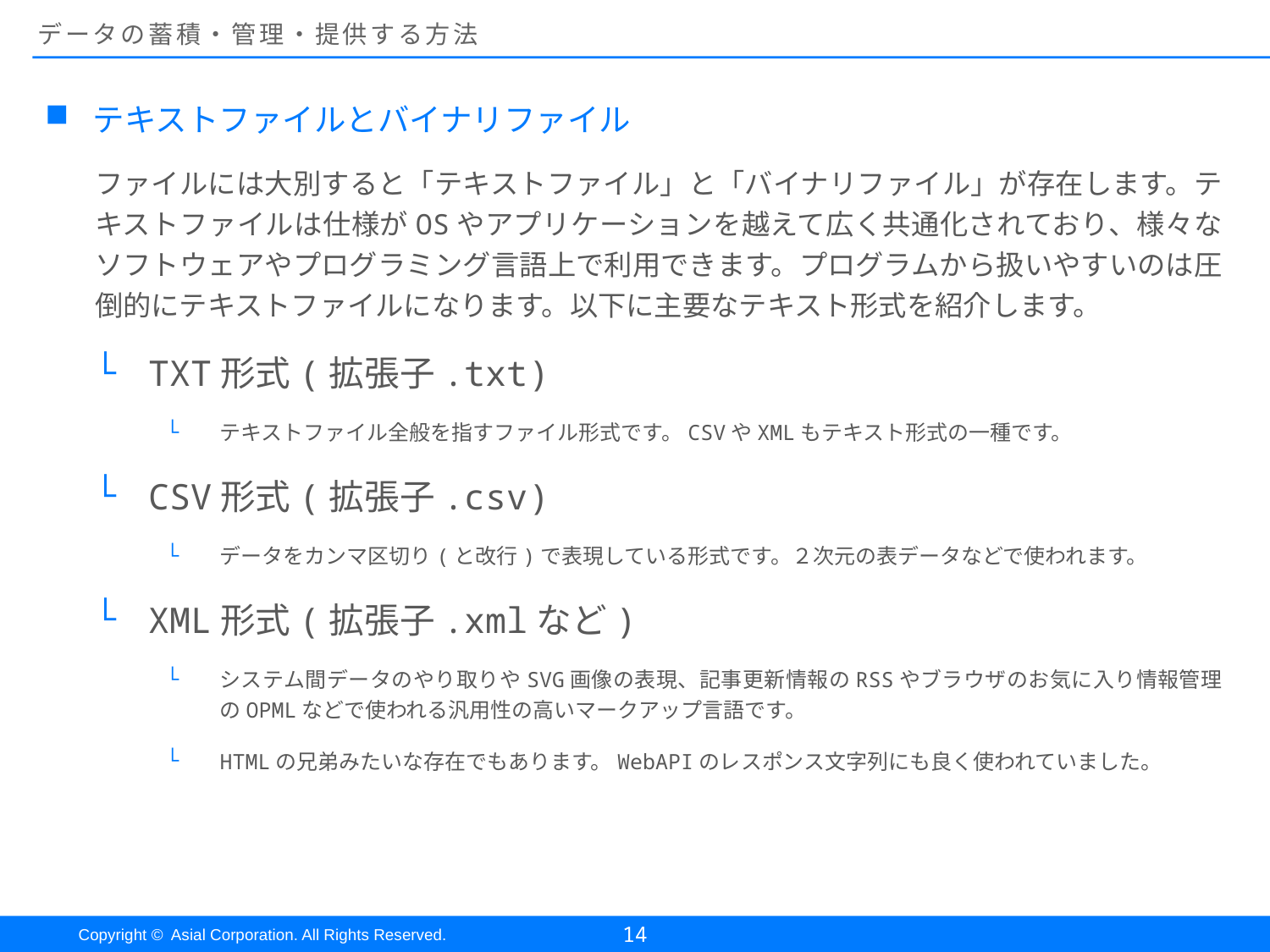

# データの蓄積・管理・提供する方法

テキストファイルとバイナリファイル
ファイルには大別すると「テキストファイル」と「バイナリファイル」が存在します。テキストファイルは仕様がOSやアプリケーションを越えて広く共通化されており、様々なソフトウェアやプログラミング言語上で利用できます。プログラムから扱いやすいのは圧倒的にテキストファイルになります。以下に主要なテキスト形式を紹介します。
TXT形式(拡張子.txt)
テキストファイル全般を指すファイル形式です。CSVやXMLもテキスト形式の一種です。
CSV形式(拡張子.csv)
データをカンマ区切り(と改行)で表現している形式です。２次元の表データなどで使われます。
XML形式(拡張子.xmlなど)
システム間データのやり取りやSVG画像の表現、記事更新情報のRSSやブラウザのお気に入り情報管理のOPMLなどで使われる汎用性の高いマークアップ言語です。
HTMLの兄弟みたいな存在でもあります。WebAPIのレスポンス文字列にも良く使われていました。
14